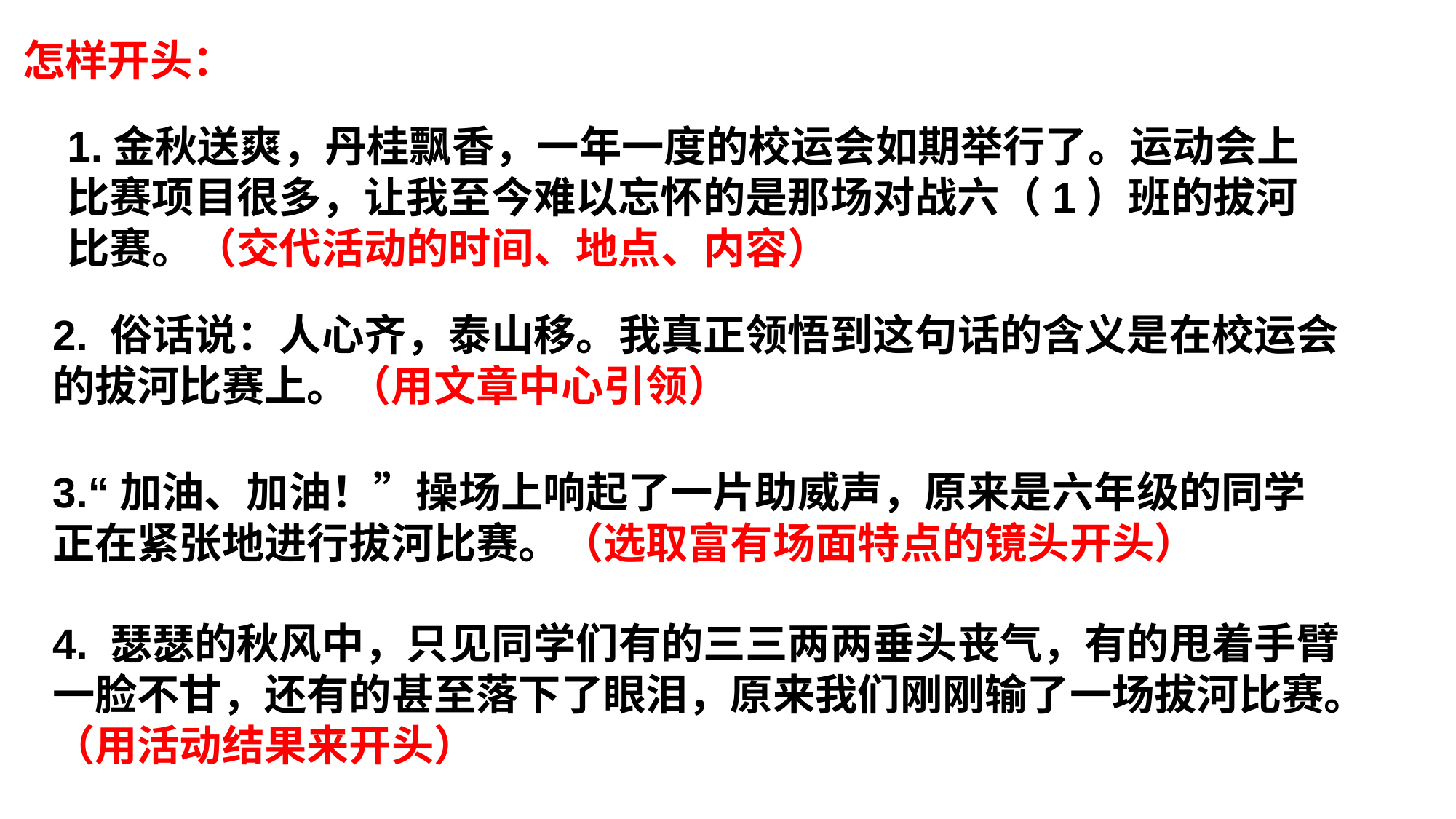

怎样开头：

1.金秋送爽，丹桂飘香，一年一度的校运会如期举行了。运动会上比赛项目很多，让我至今难以忘怀的是那场对战六（1）班的拔河比赛。（交代活动的时间、地点、内容）
2. 俗话说：人心齐，泰山移。我真正领悟到这句话的含义是在校运会的拔河比赛上。（用文章中心引领）
3.“加油、加油！”操场上响起了一片助威声，原来是六年级的同学正在紧张地进行拔河比赛。（选取富有场面特点的镜头开头）
4. 瑟瑟的秋风中，只见同学们有的三三两两垂头丧气，有的甩着手臂一脸不甘，还有的甚至落下了眼泪，原来我们刚刚输了一场拔河比赛。（用活动结果来开头）